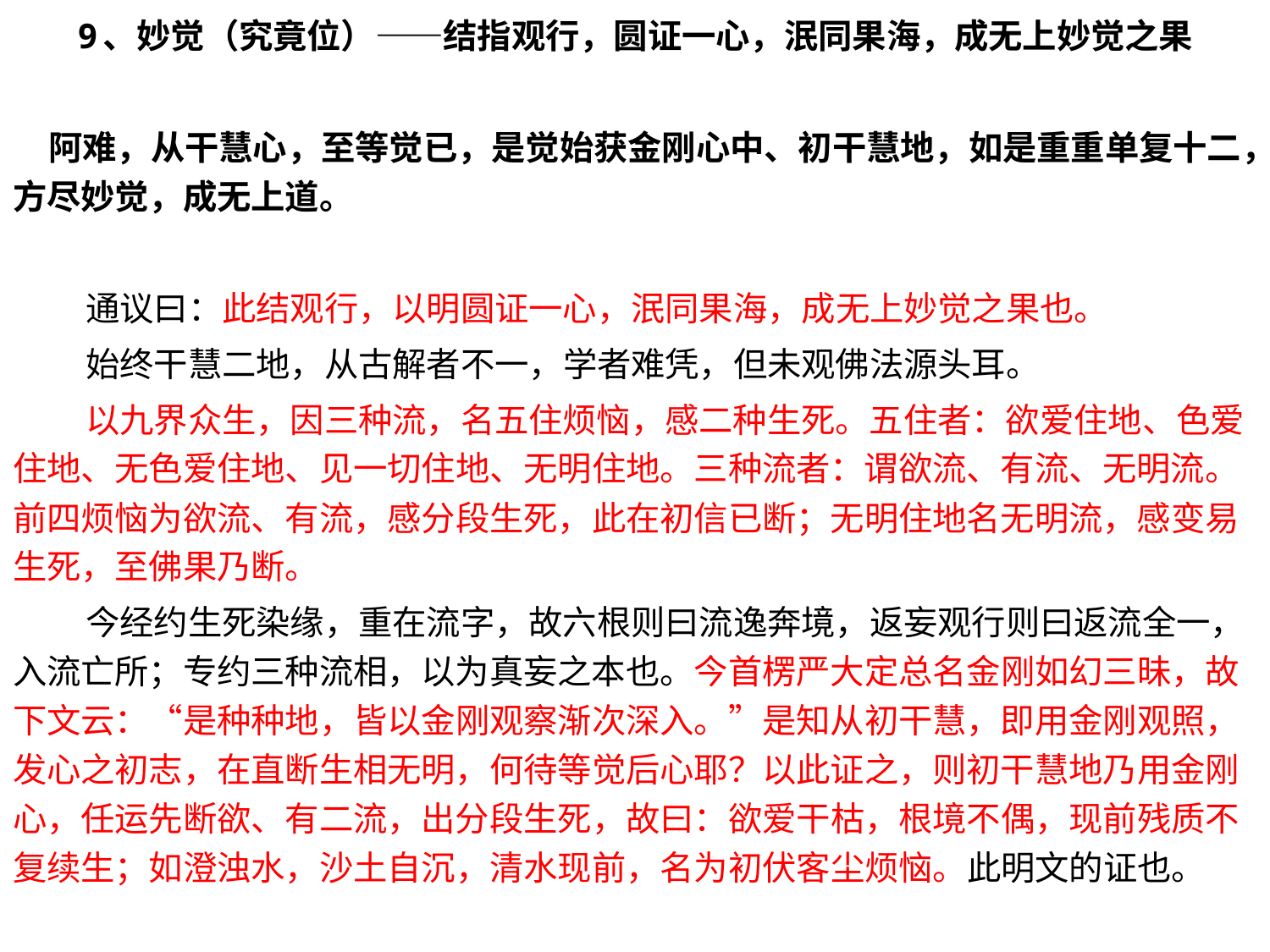

9、妙觉（究竟位）——结指观行，圆证一心，泯同果海，成无上妙觉之果

    阿难，从干慧心，至等觉已，是觉始获金刚心中、初干慧地，如是重重单复十二，方尽妙觉，成无上道。

         通议曰：此结观行，以明圆证一心，泯同果海，成无上妙觉之果也。
         始终干慧二地，从古解者不一，学者难凭，但未观佛法源头耳。
         以九界众生，因三种流，名五住烦恼，感二种生死。五住者：欲爱住地、色爱住地、无色爱住地、见一切住地、无明住地。三种流者：谓欲流、有流、无明流。前四烦恼为欲流、有流，感分段生死，此在初信已断；无明住地名无明流，感变易生死，至佛果乃断。
         今经约生死染缘，重在流字，故六根则曰流逸奔境，返妄观行则曰返流全一，入流亡所；专约三种流相，以为真妄之本也。今首楞严大定总名金刚如幻三昧，故下文云：“是种种地，皆以金刚观察渐次深入。”是知从初干慧，即用金刚观照，发心之初志，在直断生相无明，何待等觉后心耶？以此证之，则初干慧地乃用金刚心，任运先断欲、有二流，出分段生死，故曰：欲爱干枯，根境不偶，现前残质不复续生；如澄浊水，沙土自沉，清水现前，名为初伏客尘烦恼。此明文的证也。